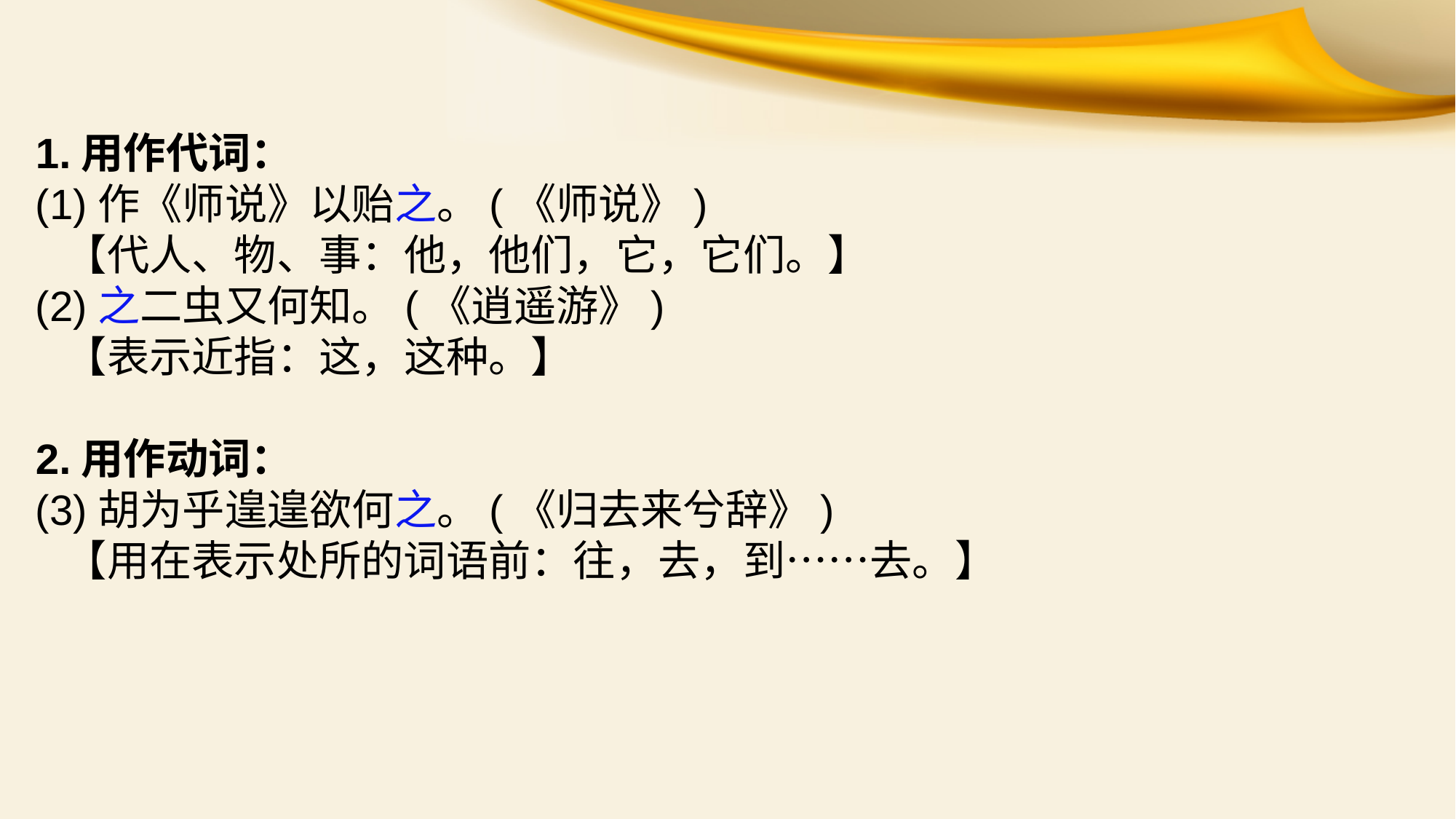

1.用作代词：
(1)作《师说》以贻之。(《师说》)
  【代人、物、事：他，他们，它，它们。】
(2)之二虫又何知。(《逍遥游》)
  【表示近指：这，这种。】

2.用作动词：
(3)胡为乎遑遑欲何之。(《归去来兮辞》)
  【用在表示处所的词语前：往，去，到……去。】